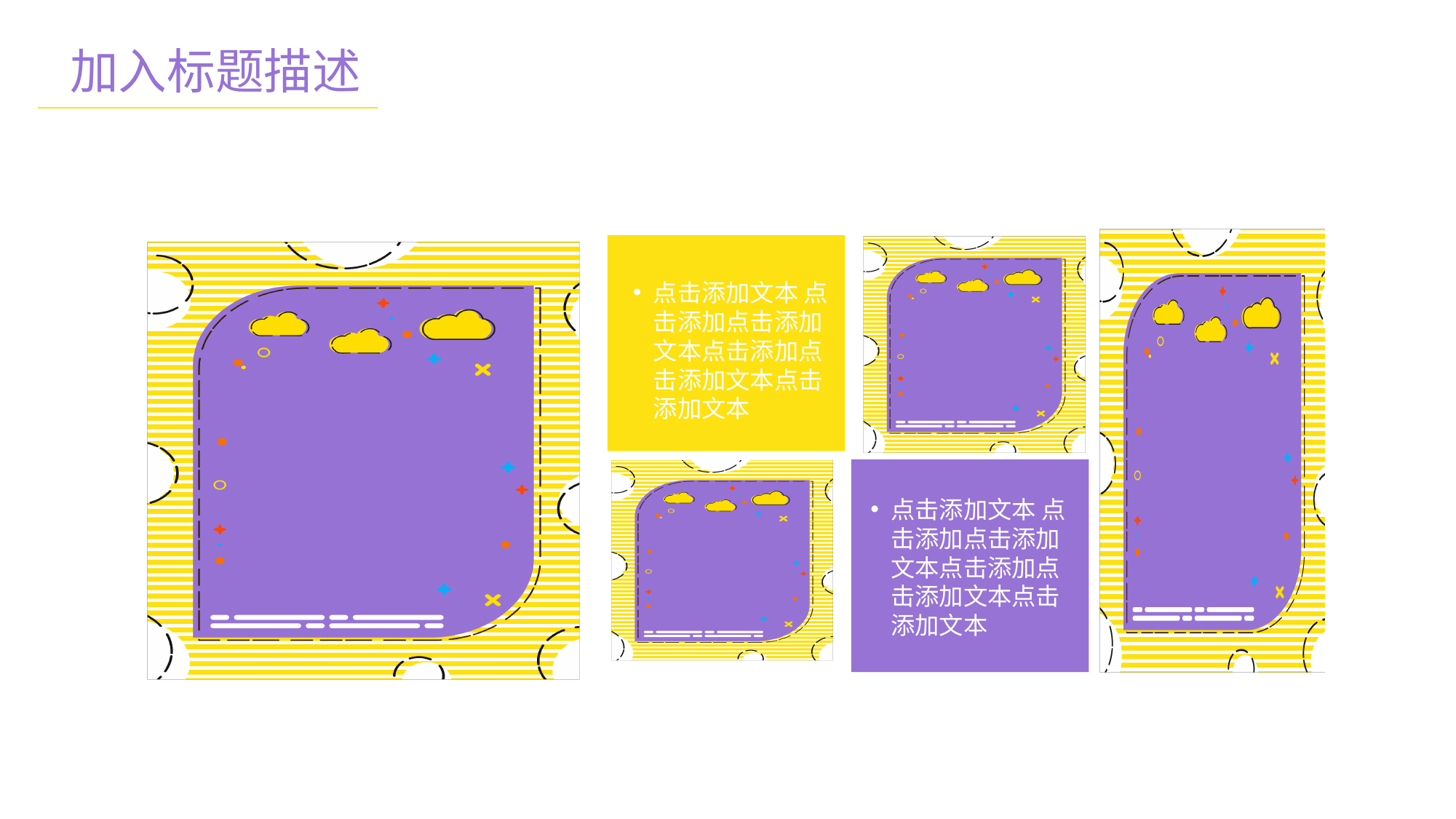

加入标题描述

点击添加文本 点击添加点击添加文本点击添加点击添加文本点击添加文本

点击添加文本 点击添加点击添加文本点击添加点击添加文本点击添加文本